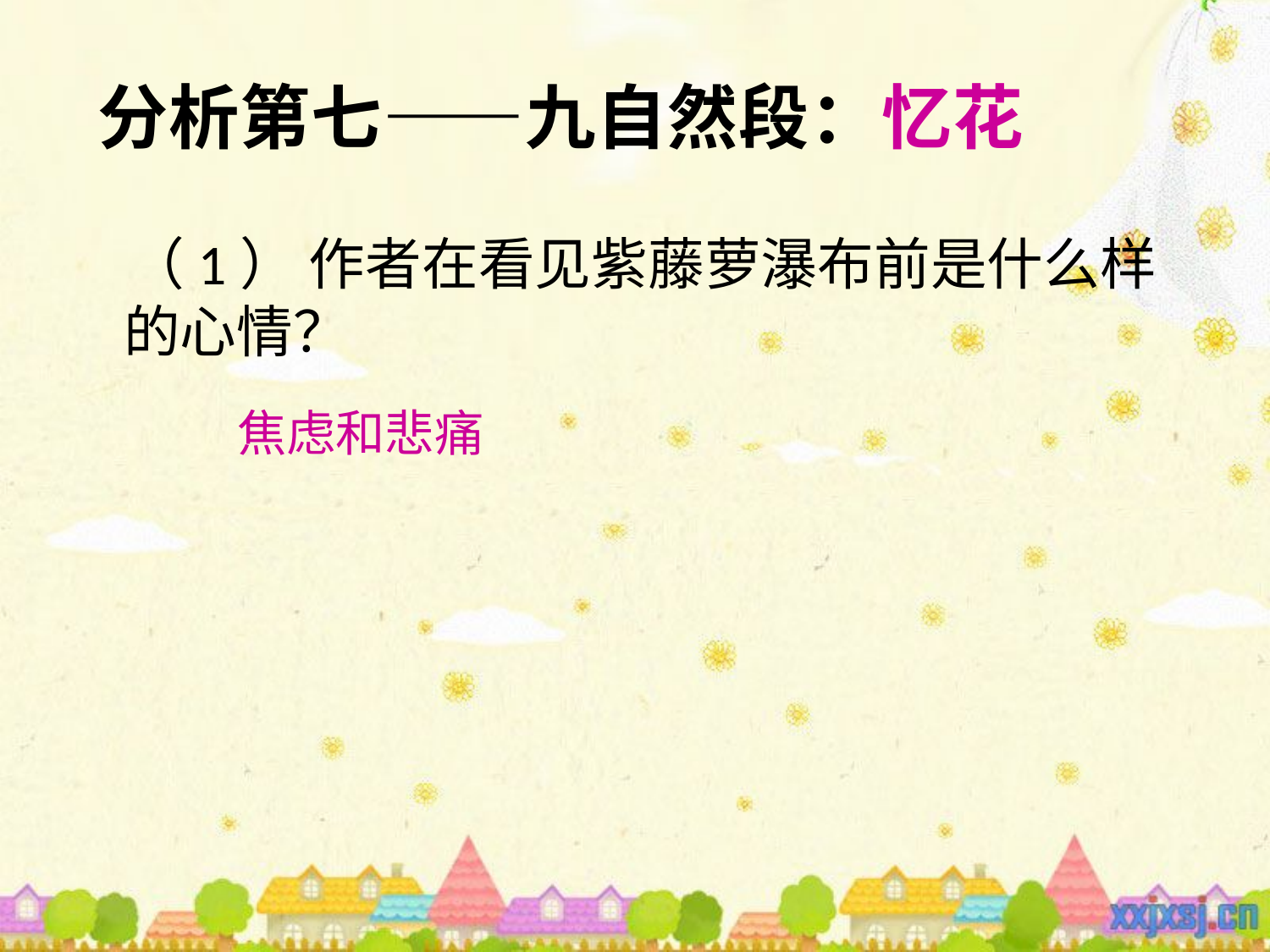

# 分析第七——九自然段：忆花
   （1） 作者在看见紫藤萝瀑布前是什么样的心情？
焦虑和悲痛